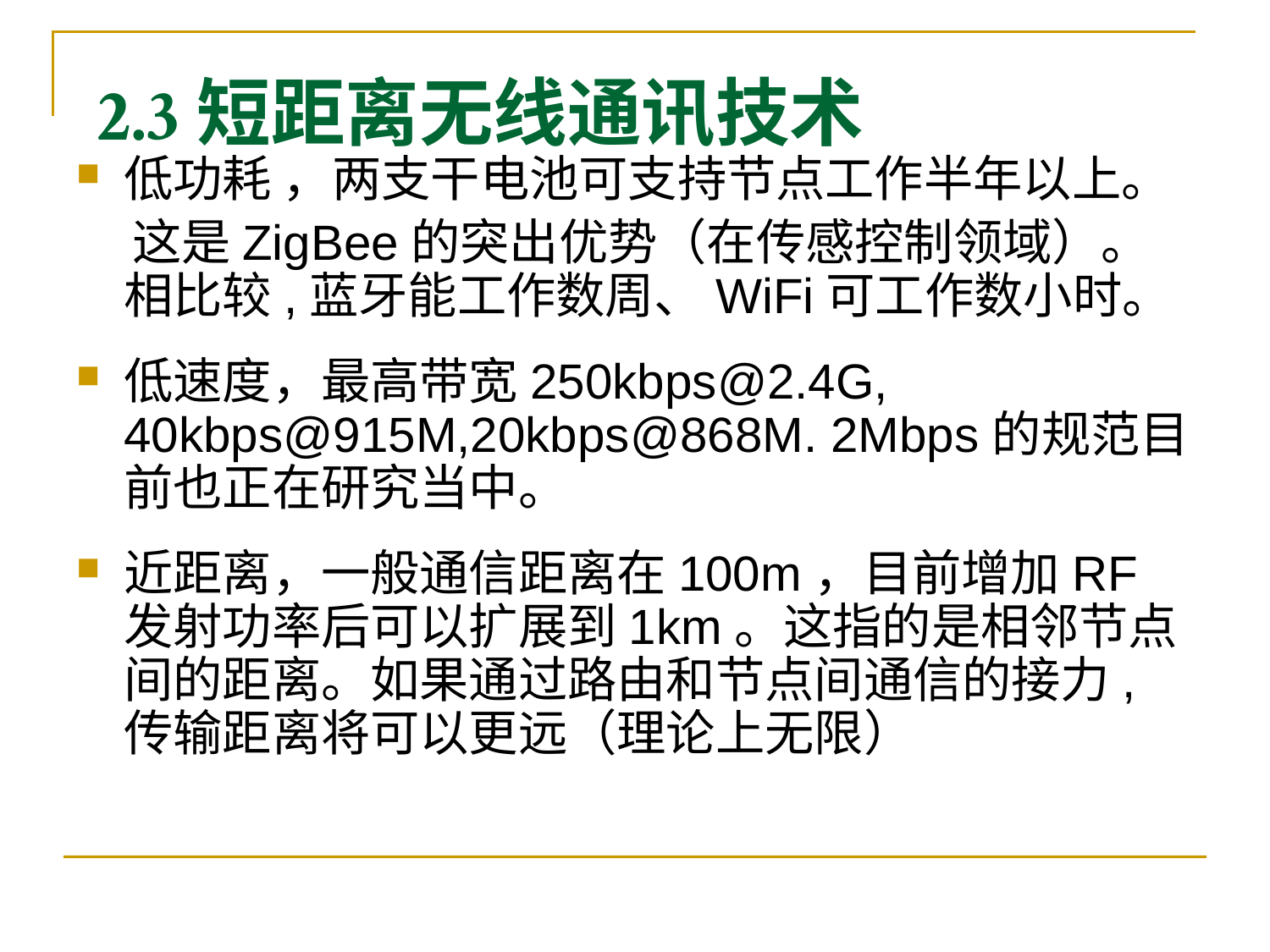

2.3短距离无线通讯技术
低功耗 ，两支干电池可支持节点工作半年以上。
    这是ZigBee的突出优势（在传感控制领域）。相比较,蓝牙能工作数周、WiFi可工作数小时。

低速度，最高带宽250kbps@2.4G, 40kbps@915M,20kbps@868M. 2Mbps的规范目前也正在研究当中。

近距离，一般通信距离在100m，目前增加RF发射功率后可以扩展到1km。这指的是相邻节点间的距离。如果通过路由和节点间通信的接力,传输距离将可以更远（理论上无限）